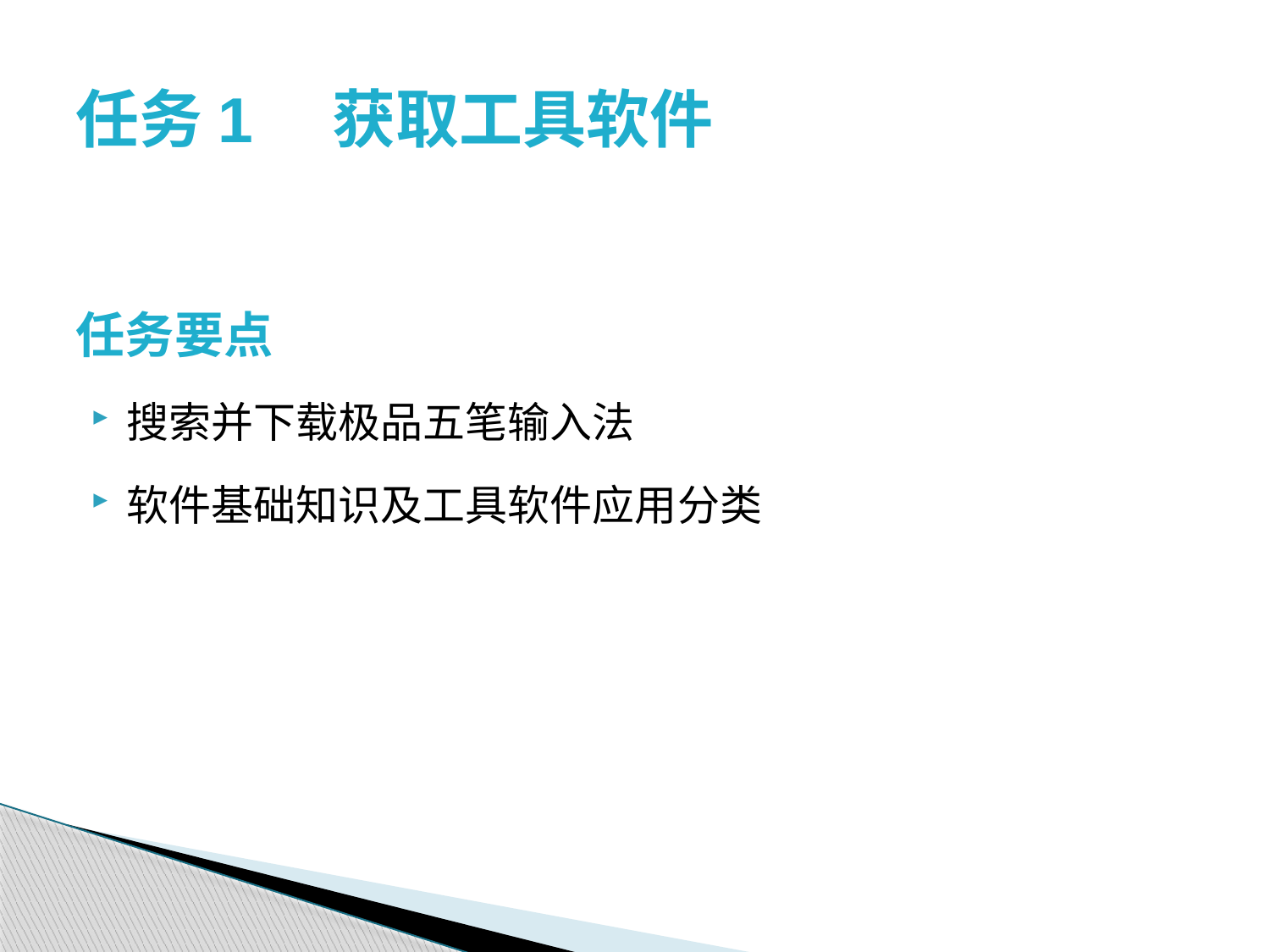

# 任务1　获取工具软件
任务要点
搜索并下载极品五笔输入法
软件基础知识及工具软件应用分类